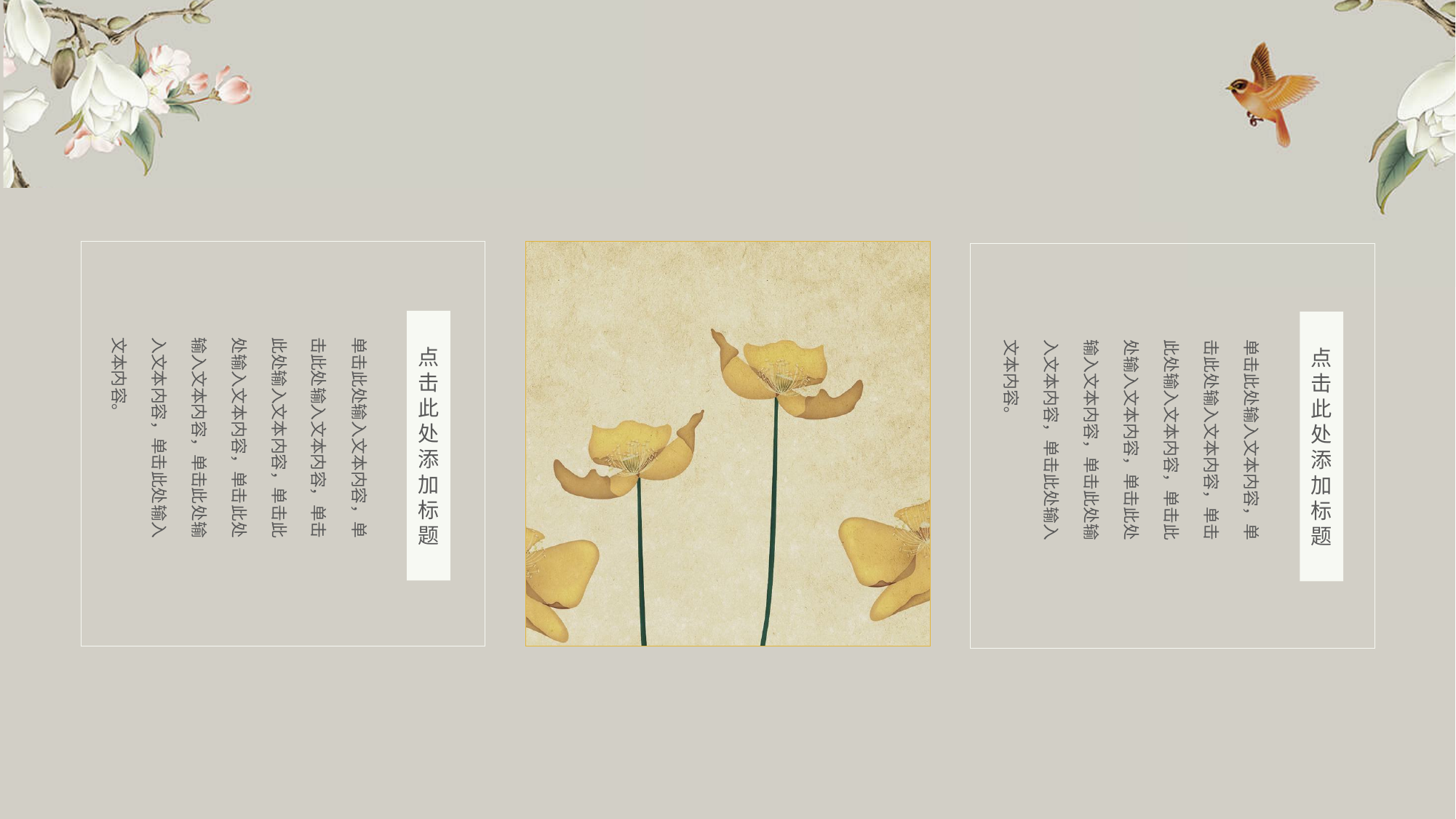

点击此处添加标题
点击此处添加标题
单击此处输入文本内容，单击此处输入文本内容，单击此处输入文本内容，单击此处输入文本内容，单击此处输入文本内容，单击此处输入文本内容，单击此处输入文本内容。

单击此处输入文本内容，单击此处输入文本内容，单击此处输入文本内容，单击此处输入文本内容，单击此处输入文本内容，单击此处输入文本内容，单击此处输入文本内容。